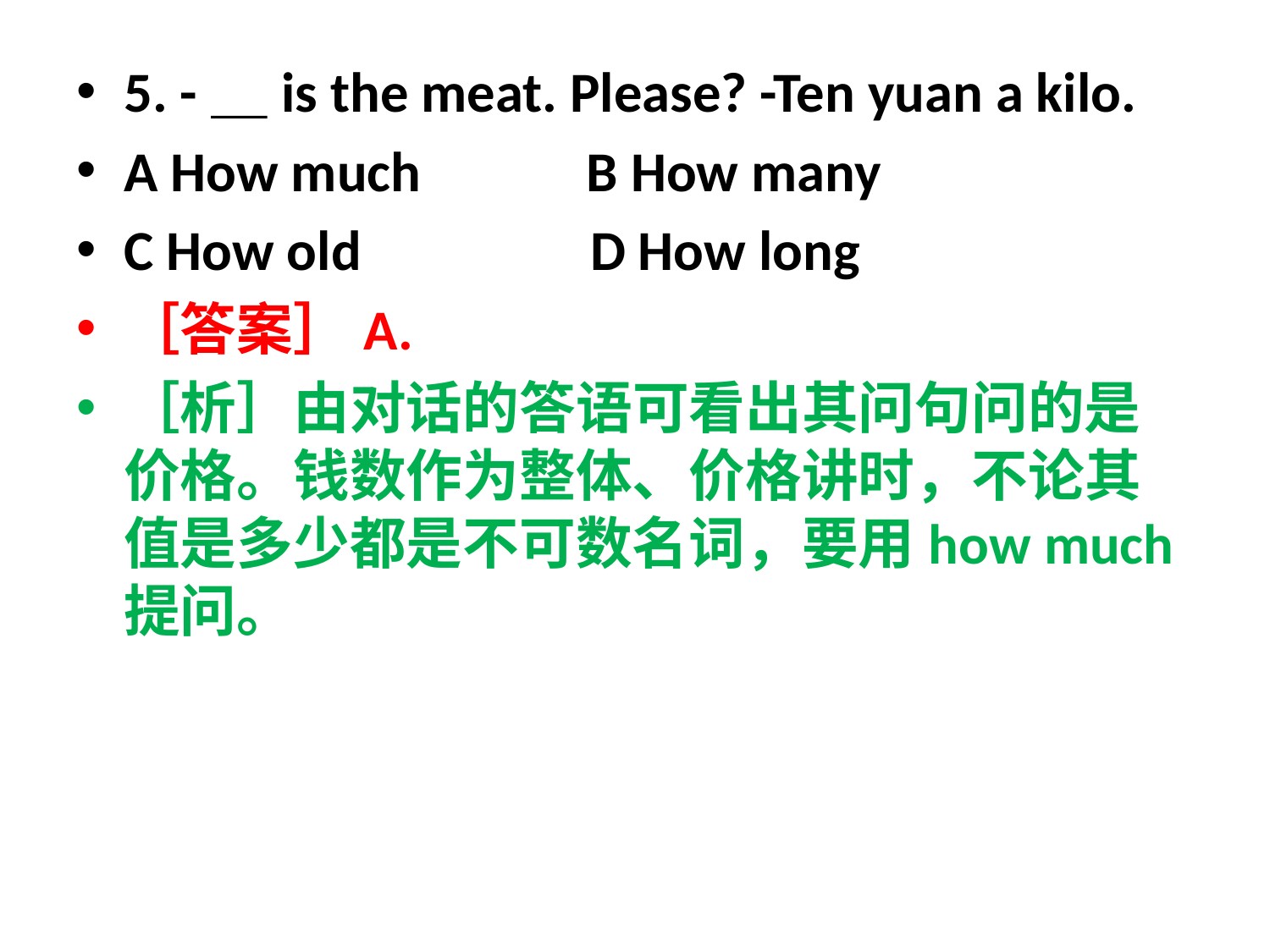

5. -＿is the meat. Please? -Ten yuan a kilo.
A How much             B How many
C How old                  D How long
［答案］A.
［析］由对话的答语可看出其问句问的是价格。钱数作为整体、价格讲时，不论其值是多少都是不可数名词，要用how much 提问。